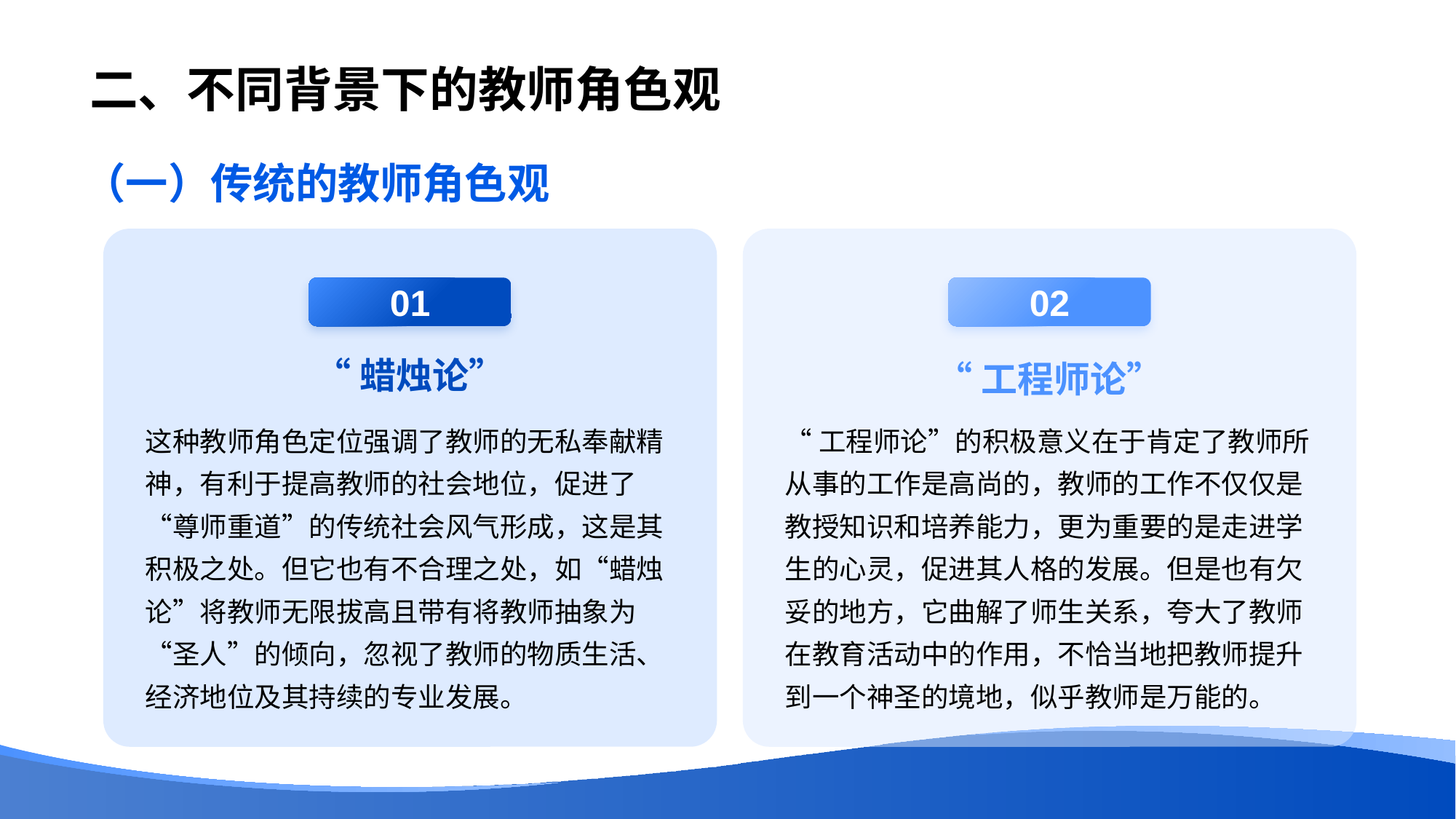

# 二、不同背景下的教师角色观
（一）传统的教师角色观

01
“蜡烛论”
这种教师角色定位强调了教师的无私奉献精神，有利于提高教师的社会地位，促进了“尊师重道”的传统社会风气形成，这是其积极之处。但它也有不合理之处，如“蜡烛论”将教师无限拔高且带有将教师抽象为“圣人”的倾向，忽视了教师的物质生活、经济地位及其持续的专业发展。

02
“工程师论”
“工程师论”的积极意义在于肯定了教师所从事的工作是高尚的，教师的工作不仅仅是教授知识和培养能力，更为重要的是走进学生的心灵，促进其人格的发展。但是也有欠妥的地方，它曲解了师生关系，夸大了教师在教育活动中的作用，不恰当地把教师提升到一个神圣的境地，似乎教师是万能的。